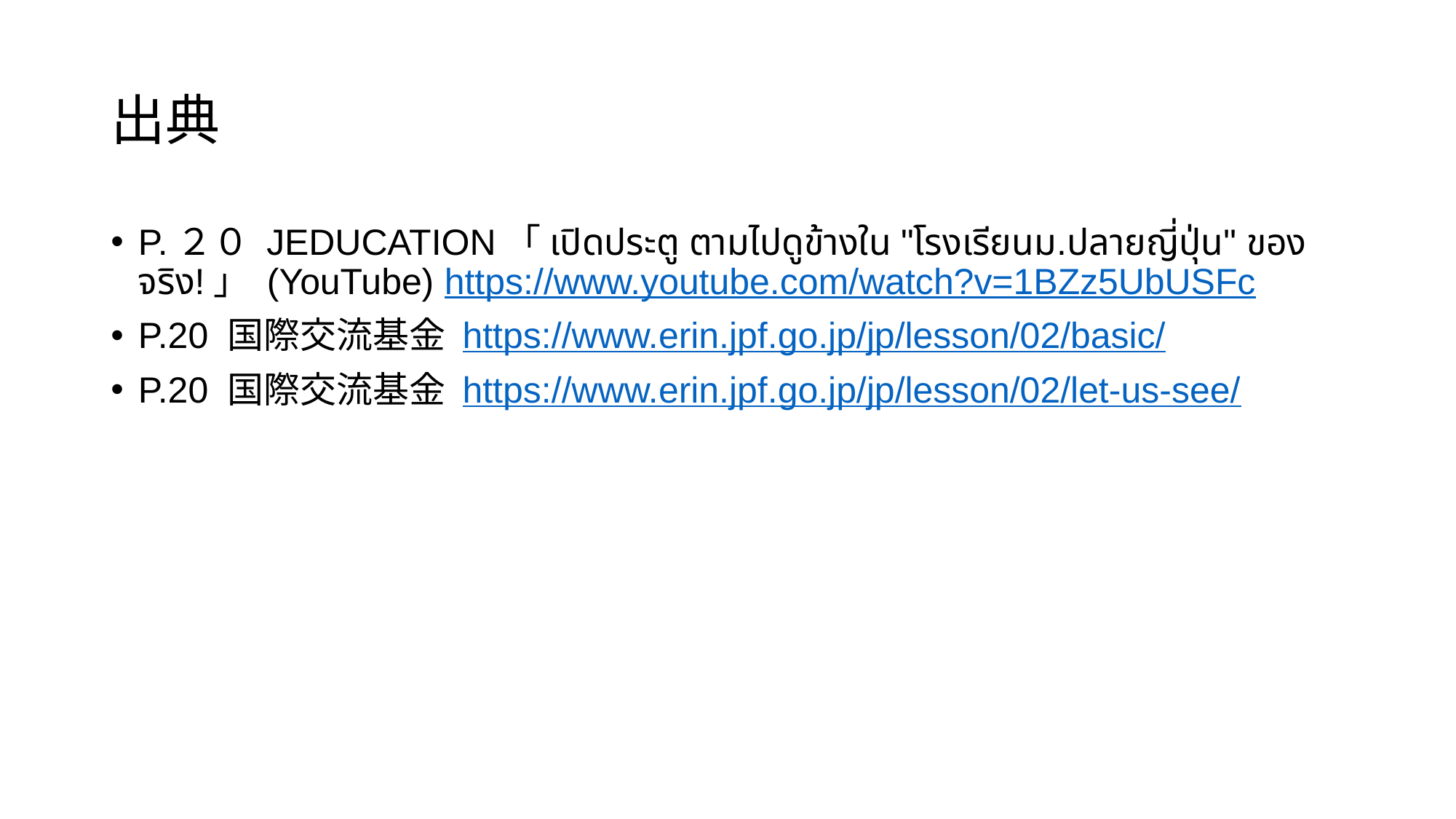

# 出典
P.２０ JEDUCATION「เปิดประตู ตามไปดูข้างใน "โรงเรียนม.ปลายญี่ปุ่น" ของจริง!」 (YouTube) https://www.youtube.com/watch?v=1BZz5UbUSFc
P.20 国際交流基金 https://www.erin.jpf.go.jp/jp/lesson/02/basic/
P.20 国際交流基金 https://www.erin.jpf.go.jp/jp/lesson/02/let-us-see/